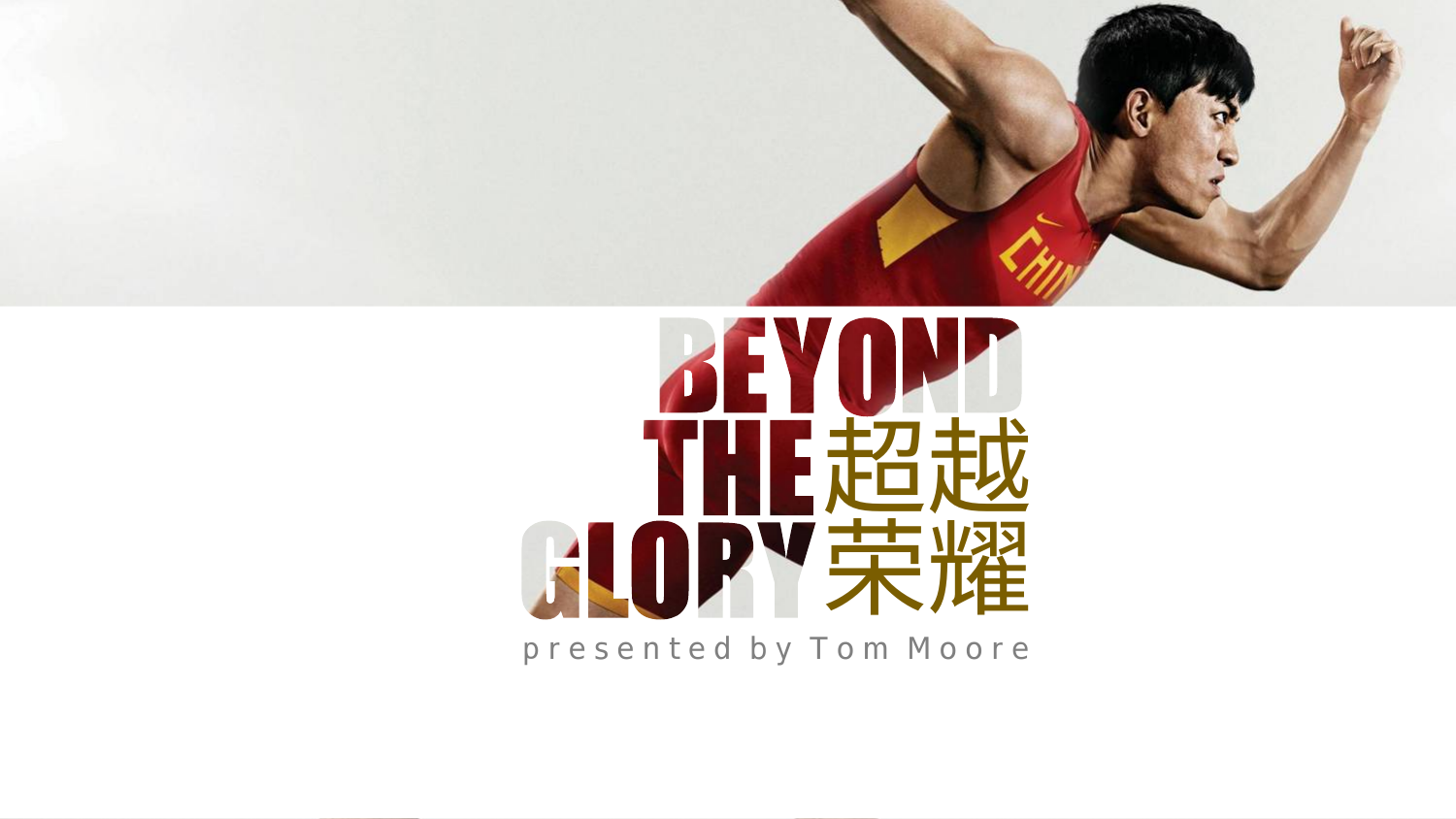

超越
荣耀
p r e s e n t e d  b y  T o m  M o o r e